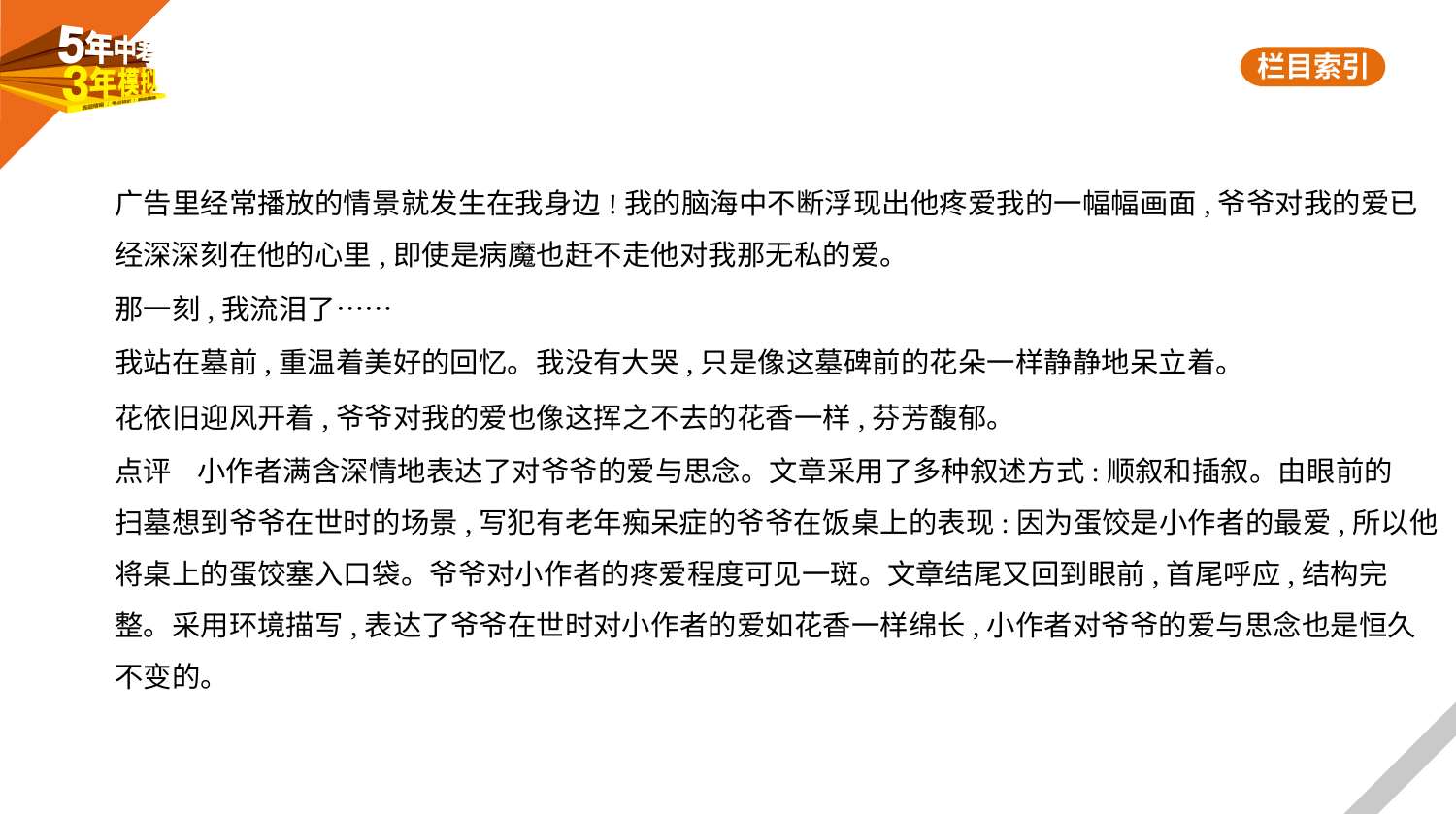

广告里经常播放的情景就发生在我身边!我的脑海中不断浮现出他疼爱我的一幅幅画面,爷爷对我的爱已
经深深刻在他的心里,即使是病魔也赶不走他对我那无私的爱。
那一刻,我流泪了……
我站在墓前,重温着美好的回忆。我没有大哭,只是像这墓碑前的花朵一样静静地呆立着。
花依旧迎风开着,爷爷对我的爱也像这挥之不去的花香一样,芬芳馥郁。
点评    小作者满含深情地表达了对爷爷的爱与思念。文章采用了多种叙述方式:顺叙和插叙。由眼前的
扫墓想到爷爷在世时的场景,写犯有老年痴呆症的爷爷在饭桌上的表现:因为蛋饺是小作者的最爱,所以他
将桌上的蛋饺塞入口袋。爷爷对小作者的疼爱程度可见一斑。文章结尾又回到眼前,首尾呼应,结构完
整。采用环境描写,表达了爷爷在世时对小作者的爱如花香一样绵长,小作者对爷爷的爱与思念也是恒久
不变的。